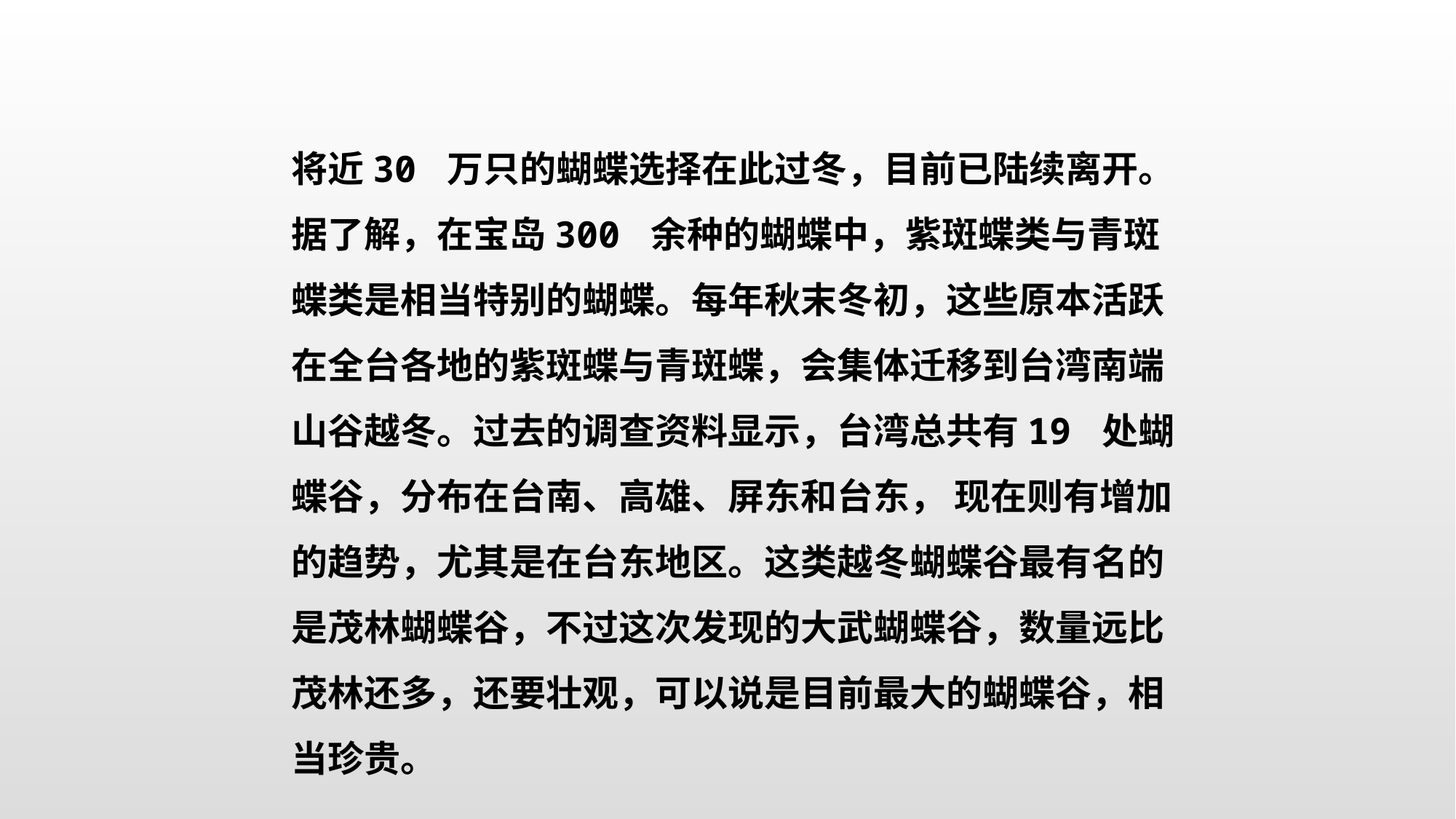

将近30 万只的蝴蝶选择在此过冬，目前已陆续离开。 据了解，在宝岛300 余种的蝴蝶中，紫斑蝶类与青斑蝶类是相当特别的蝴蝶。每年秋末冬初，这些原本活跃在全台各地的紫斑蝶与青斑蝶，会集体迁移到台湾南端山谷越冬。过去的调查资料显示，台湾总共有19 处蝴蝶谷，分布在台南、高雄、屏东和台东， 现在则有增加的趋势，尤其是在台东地区。这类越冬蝴蝶谷最有名的是茂林蝴蝶谷，不过这次发现的大武蝴蝶谷，数量远比茂林还多，还要壮观，可以说是目前最大的蝴蝶谷，相当珍贵。